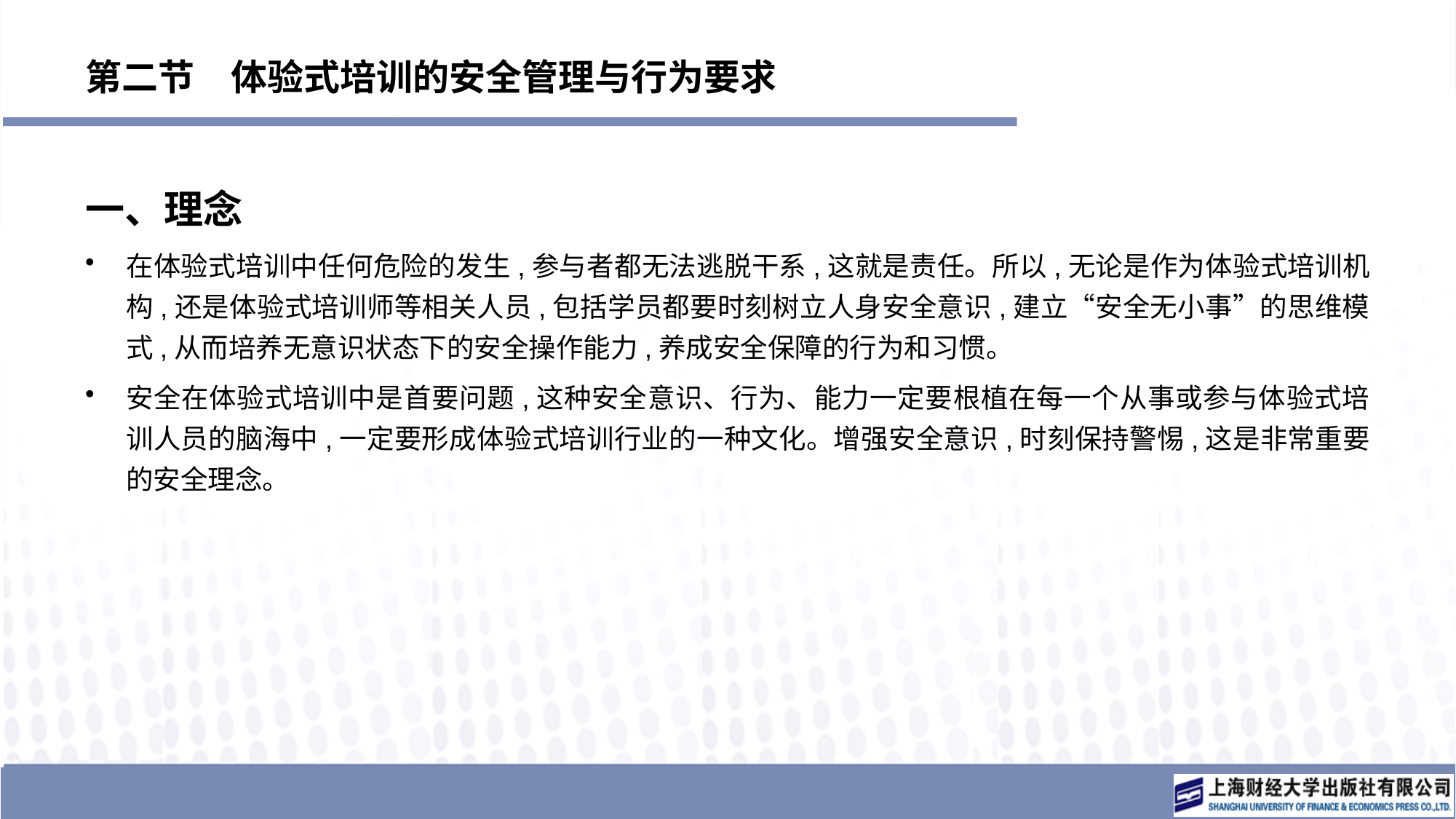

# 第二节　体验式培训的安全管理与行为要求
一、理念
在体验式培训中任何危险的发生,参与者都无法逃脱干系,这就是责任。所以,无论是作为体验式培训机构,还是体验式培训师等相关人员,包括学员都要时刻树立人身安全意识,建立“安全无小事”的思维模式,从而培养无意识状态下的安全操作能力,养成安全保障的行为和习惯。
安全在体验式培训中是首要问题,这种安全意识、行为、能力一定要根植在每一个从事或参与体验式培训人员的脑海中,一定要形成体验式培训行业的一种文化。增强安全意识,时刻保持警惕,这是非常重要的安全理念。